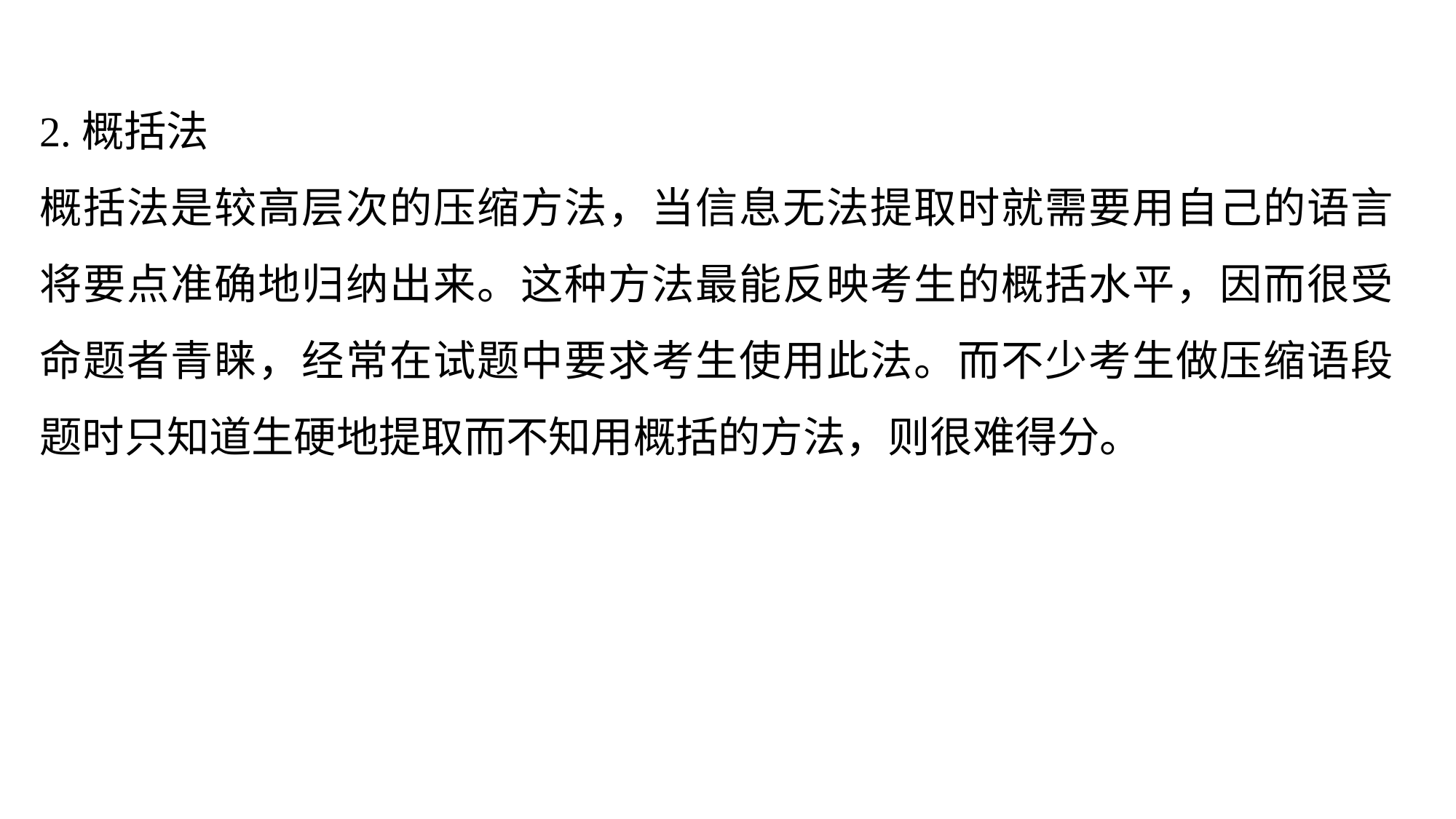

2.概括法
概括法是较高层次的压缩方法，当信息无法提取时就需要用自己的语言将要点准确地归纳出来。这种方法最能反映考生的概括水平，因而很受命题者青睐，经常在试题中要求考生使用此法。而不少考生做压缩语段题时只知道生硬地提取而不知用概括的方法，则很难得分。